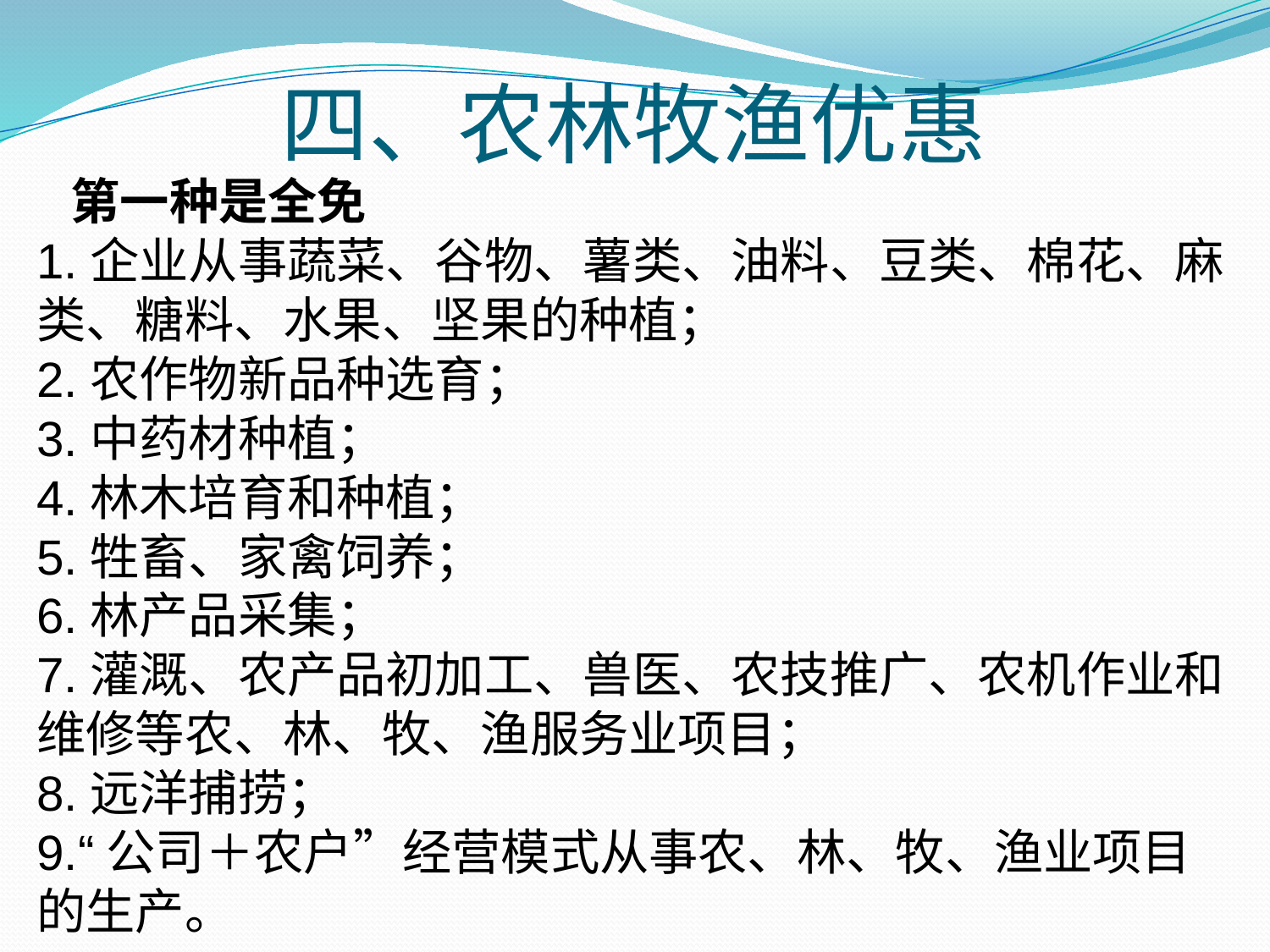

# 四、农林牧渔优惠
  第一种是全免
1.企业从事蔬菜、谷物、薯类、油料、豆类、棉花、麻类、糖料、水果、坚果的种植；
2.农作物新品种选育；
3.中药材种植；
4.林木培育和种植；
5.牲畜、家禽饲养；
6.林产品采集；
7.灌溉、农产品初加工、兽医、农技推广、农机作业和维修等农、林、牧、渔服务业项目；
8.远洋捕捞；
9.“公司＋农户”经营模式从事农、林、牧、渔业项目的生产。